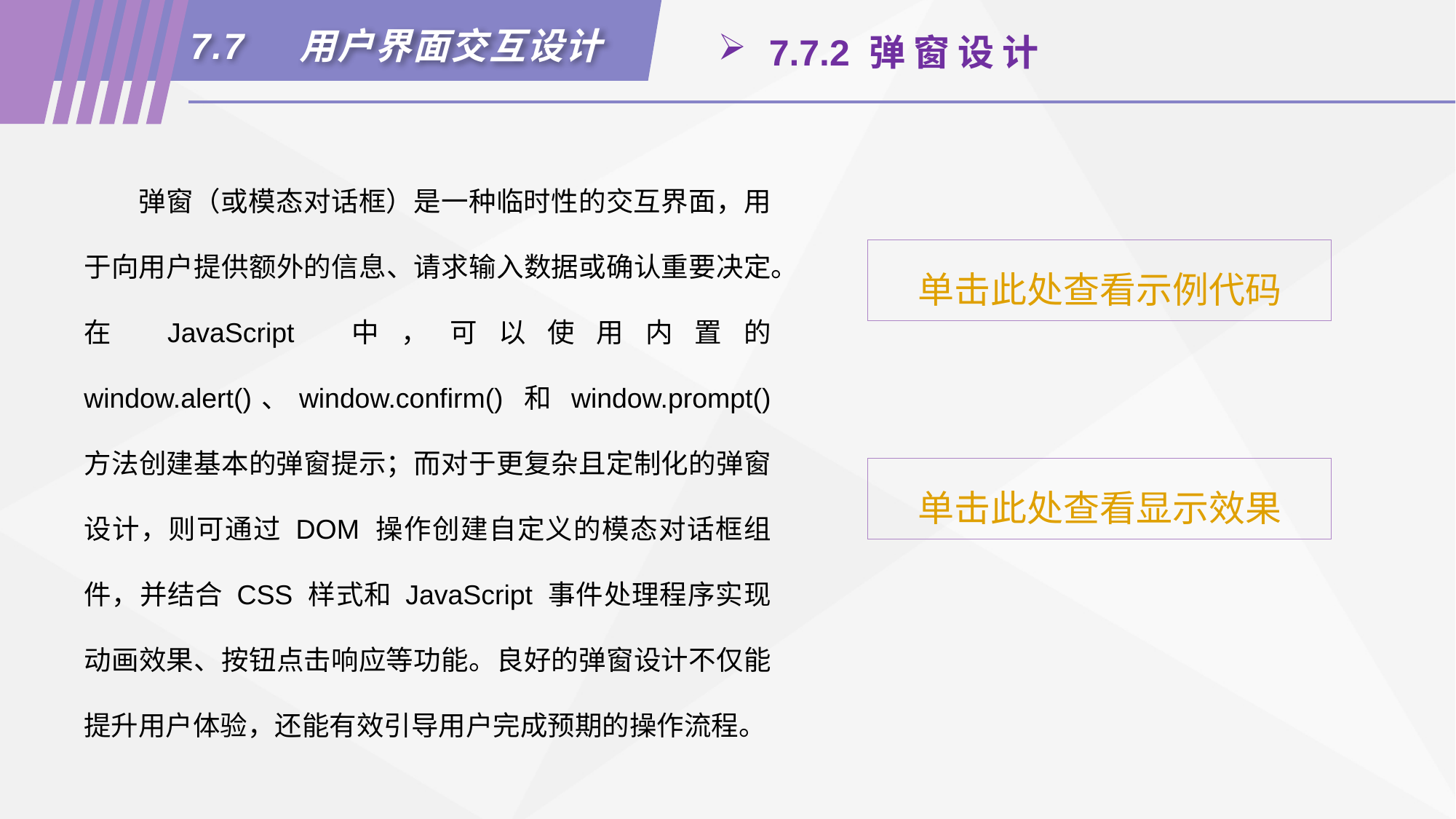

7.7	用户界面交互设计
 7.7.2 弹 窗 设 计
弹窗（或模态对话框）是一种临时性的交互界面，用于向用户提供额外的信息、请求输入数据或确认重要决定。在 JavaScript 中，可以使用内置的 window.alert()、window.confirm() 和 window.prompt() 方法创建基本的弹窗提示；而对于更复杂且定制化的弹窗设计，则可通过 DOM 操作创建自定义的模态对话框组件，并结合 CSS 样式和 JavaScript 事件处理程序实现动画效果、按钮点击响应等功能。良好的弹窗设计不仅能提升用户体验，还能有效引导用户完成预期的操作流程。
单击此处查看示例代码
单击此处查看显示效果